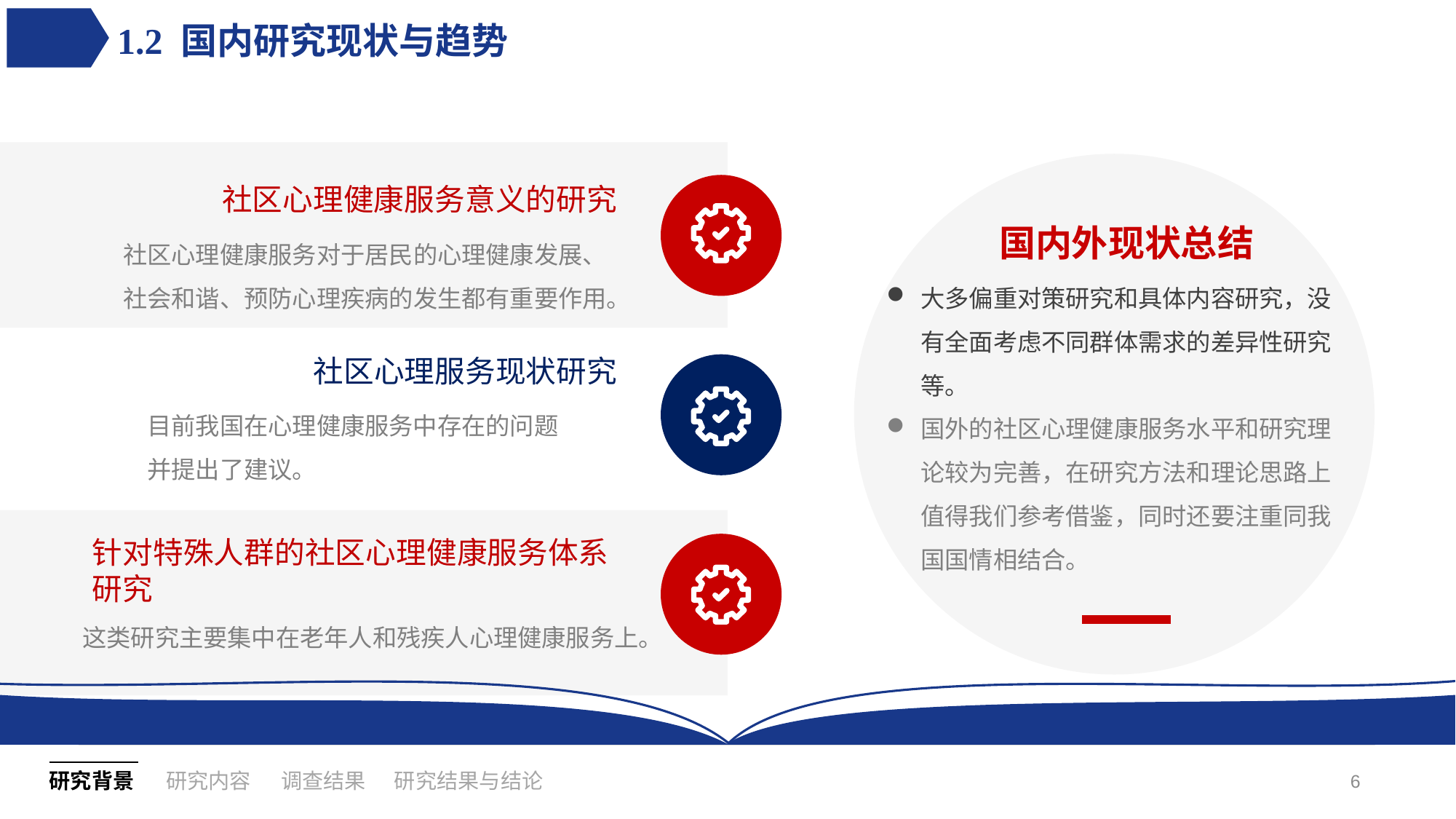

# 1.2 国内研究现状与趋势

社区心理健康服务意义的研究

国内外现状总结
社区心理健康服务对于居民的心理健康发展、社会和谐、预防心理疾病的发生都有重要作用。
大多偏重对策研究和具体内容研究，没有全面考虑不同群体需求的差异性研究等。
国外的社区心理健康服务水平和研究理论较为完善，在研究方法和理论思路上值得我们参考借鉴，同时还要注重同我国国情相结合。
社区心理服务现状研究

目前我国在心理健康服务中存在的问题并提出了建议。

针对特殊人群的社区心理健康服务体系研究

这类研究主要集中在老年人和残疾人心理健康服务上。

6
研究内容
调查结果
研究背景
研究结果与结论